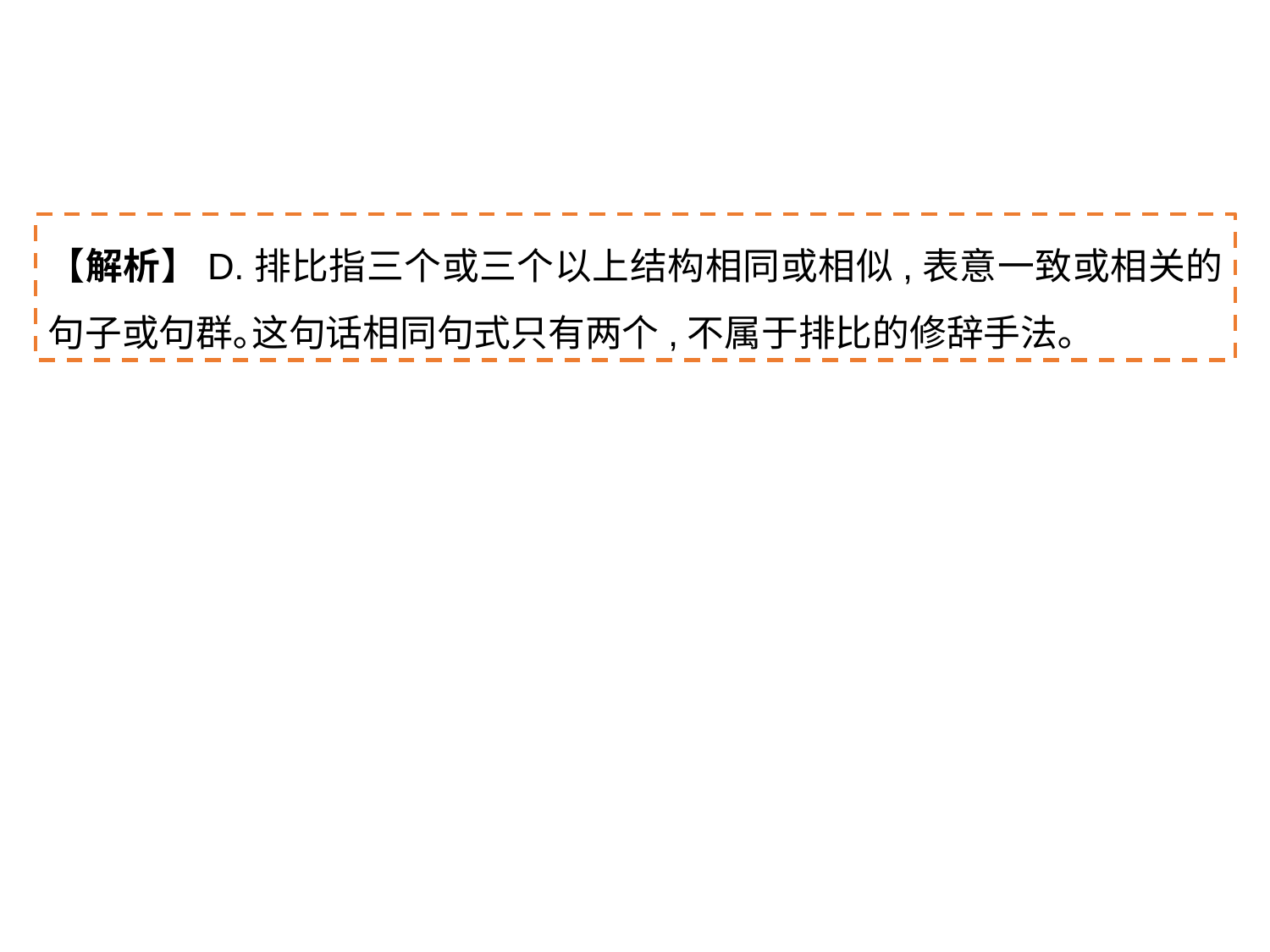

【解析】D.排比指三个或三个以上结构相同或相似,表意一致或相关的句子或句群｡这句话相同句式只有两个,不属于排比的修辞手法｡